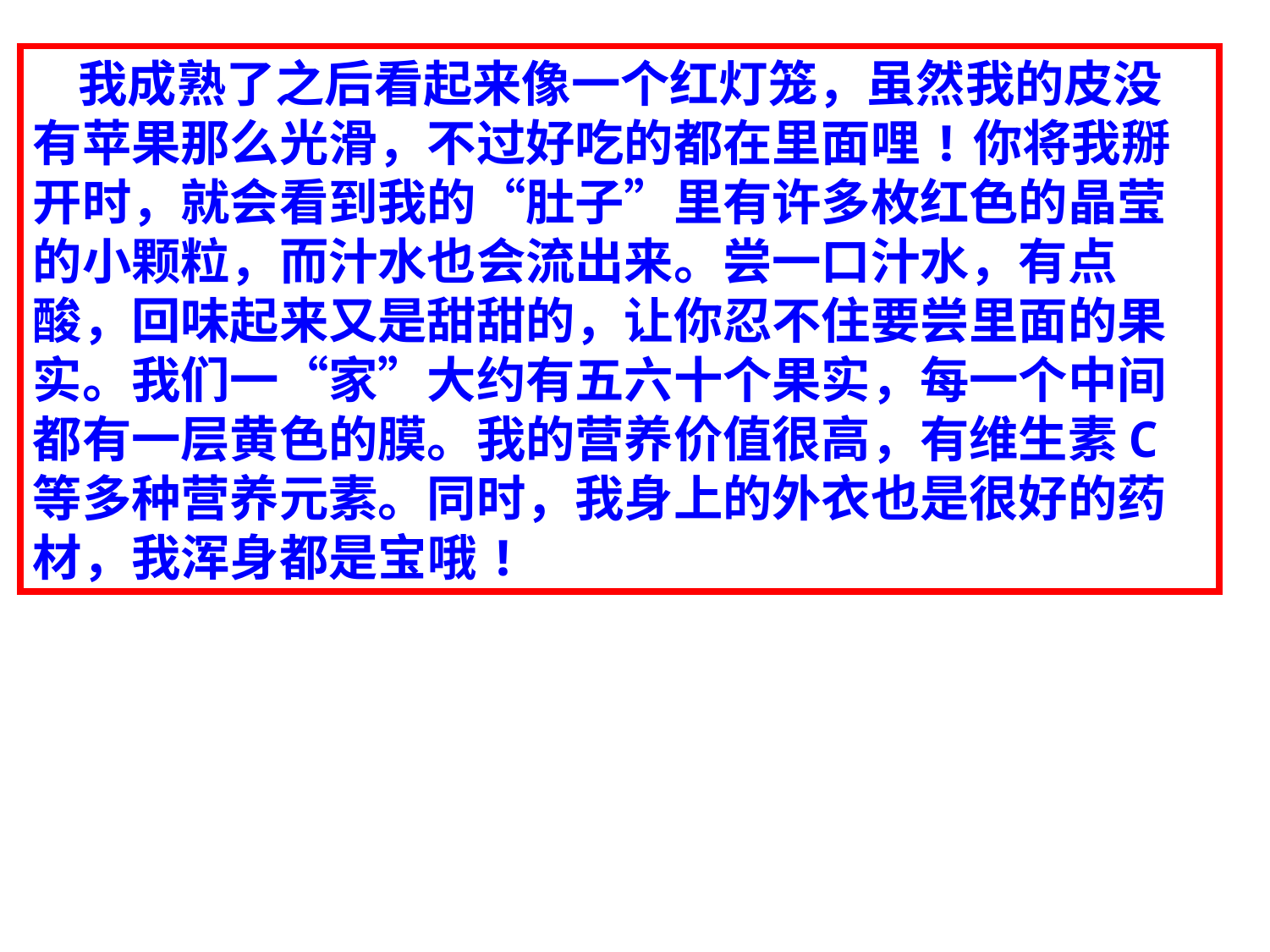

我成熟了之后看起来像一个红灯笼，虽然我的皮没有苹果那么光滑，不过好吃的都在里面哩!你将我掰开时，就会看到我的“肚子”里有许多枚红色的晶莹的小颗粒，而汁水也会流出来。尝一口汁水，有点酸，回味起来又是甜甜的，让你忍不住要尝里面的果实。我们一“家”大约有五六十个果实，每一个中间都有一层黄色的膜。我的营养价值很高，有维生素C等多种营养元素。同时，我身上的外衣也是很好的药材，我浑身都是宝哦!